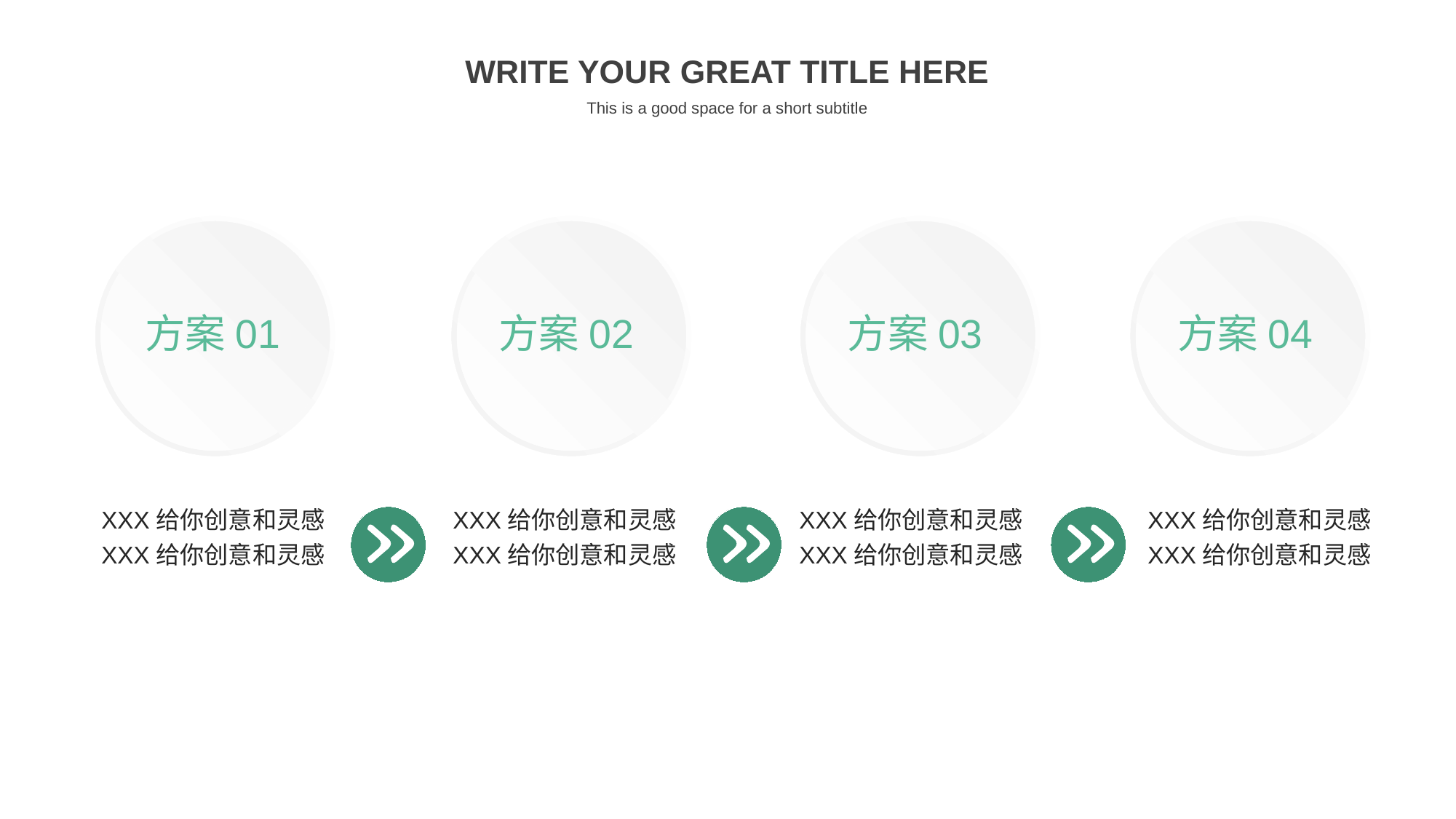

WRITE YOUR GREAT TITLE HERE
This is a good space for a short subtitle

方案01

方案02

方案03

方案04
XXX给你创意和灵感XXX给你创意和灵感
XXX给你创意和灵感XXX给你创意和灵感
XXX给你创意和灵感XXX给你创意和灵感
XXX给你创意和灵感XXX给你创意和灵感